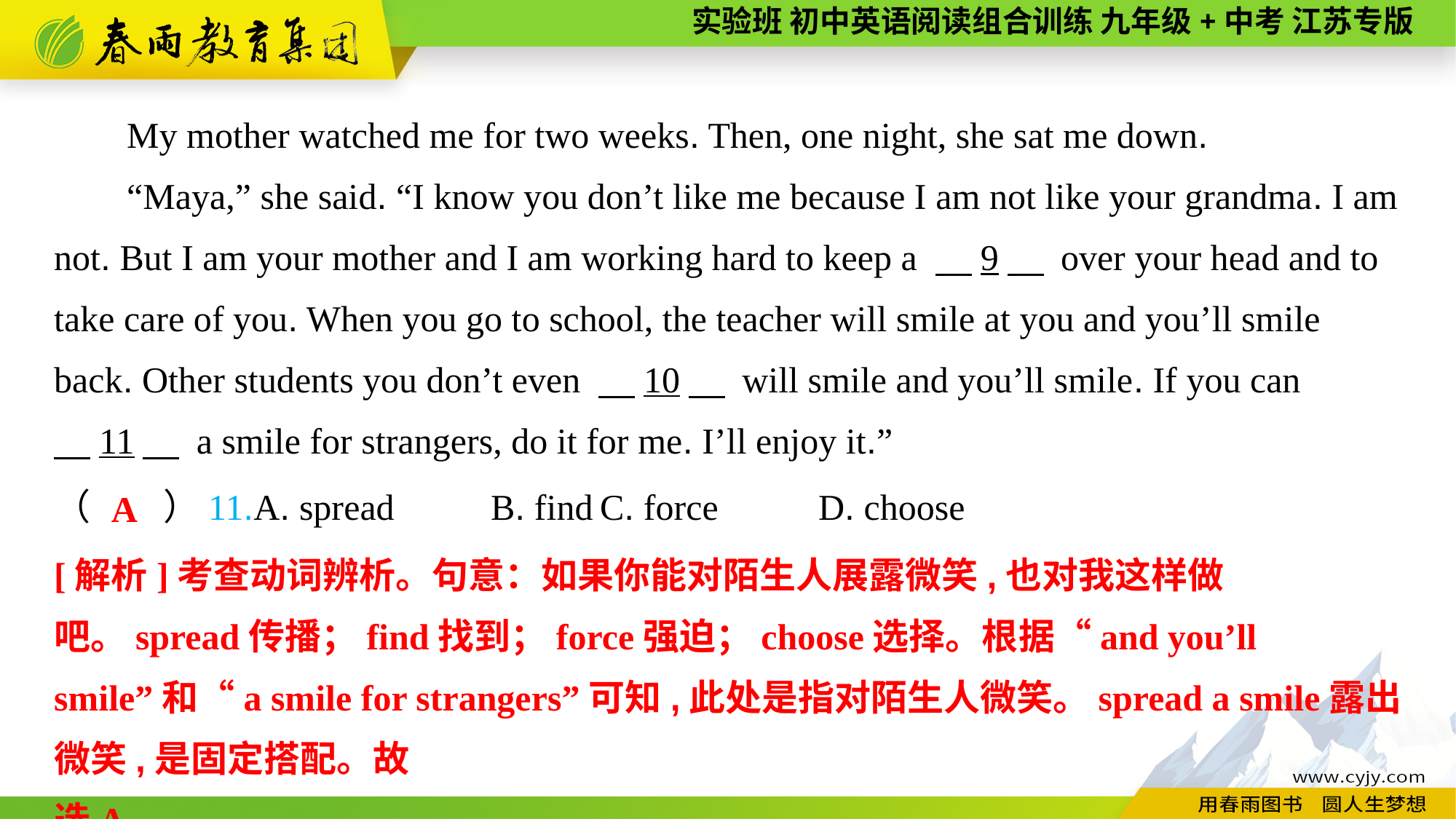

My mother watched me for two weeks. Then, one night, she sat me down.
“Maya,” she said. “I know you don’t like me because I am not like your grandma. I am not. But I am your mother and I am working hard to keep a 　9　 over your head and to take care of you. When you go to school, the teacher will smile at you and you’ll smile back. Other students you don’t even 　10　 will smile and you’ll smile. If you can
　11　 a smile for strangers, do it for me. I’ll enjoy it.”
（　　）11.A. spread	B. find	C. force	D. choose
A
[解析]考查动词辨析。句意：如果你能对陌生人展露微笑,也对我这样做吧。spread传播；find找到；force强迫；choose选择。根据“and you’ll smile”和“a smile for strangers”可知,此处是指对陌生人微笑。spread a smile露出微笑,是固定搭配。故
选A。